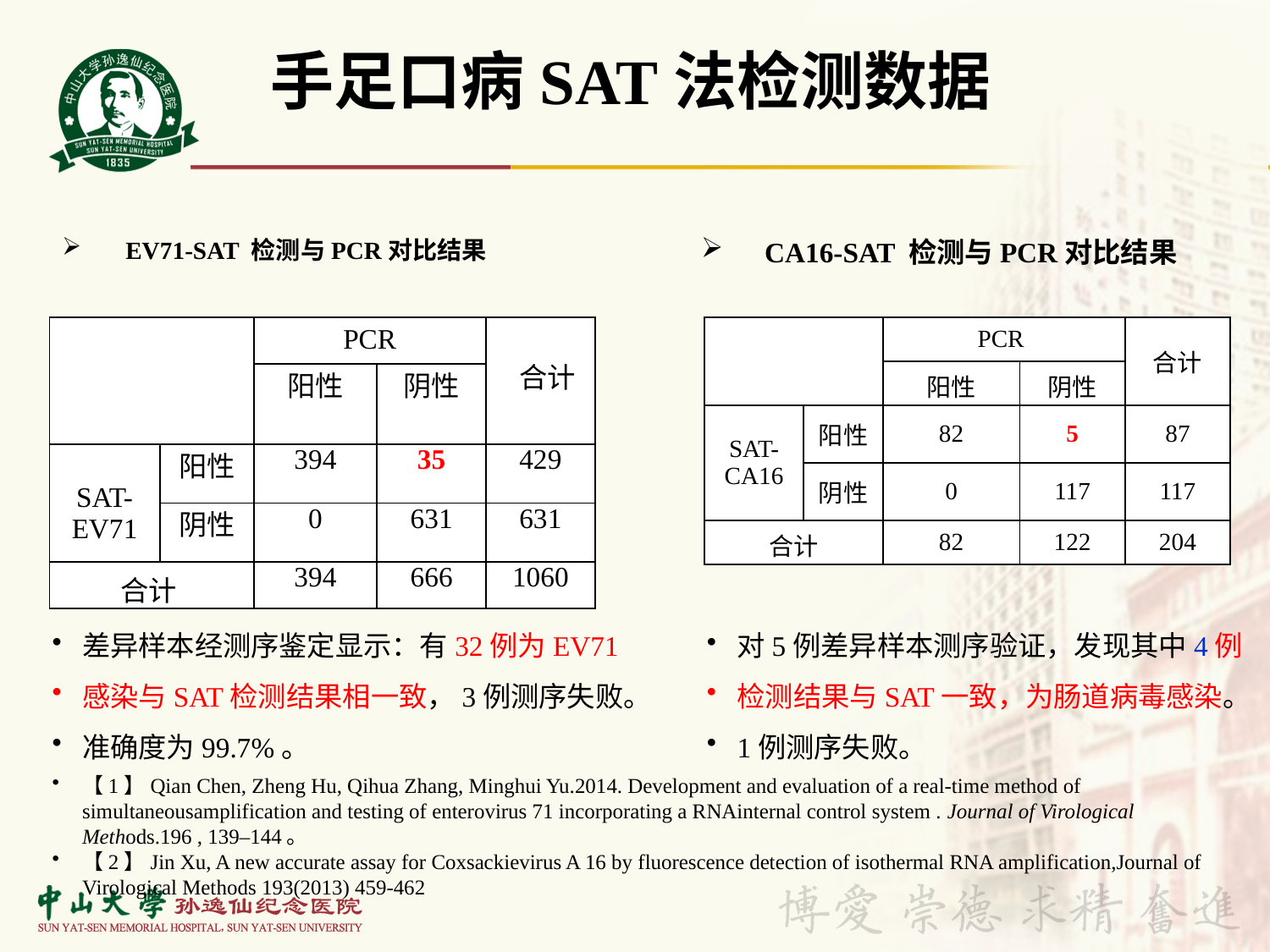

手足口病SAT法检测数据
EV71-SAT 检测与PCR对比结果
CA16-SAT 检测与PCR对比结果
|  |  | PCR |  | 合计 |
| --- | --- | --- | --- | --- |
|  |  | 阳性 | 阴性 |  |
| SAT-EV71 | 阳性 | 394 | 35 | 429 |
|  | 阴性 | 0 | 631 | 631 |
| 合计 |  | 394 | 666 | 1060 |
|  |  | PCR |  | 合计 |
| --- | --- | --- | --- | --- |
|  |  | 阳性 | 阴性 |  |
| SAT-CA16 | 阳性 | 82 | 5 | 87 |
|  | 阴性 | 0 | 117 | 117 |
| 合计 |  | 82 | 122 | 204 |
差异样本经测序鉴定显示：有32例为EV71
感染与SAT检测结果相一致，3例测序失败。
准确度为99.7%。
对5例差异样本测序验证，发现其中4例
检测结果与SAT一致，为肠道病毒感染。
1例测序失败。
【1】Qian Chen, Zheng Hu, Qihua Zhang, Minghui Yu.2014. Development and evaluation of a real-time method of simultaneousamplification and testing of enterovirus 71 incorporating a RNAinternal control system . Journal of Virological Methods.196 , 139–144。
【2】Jin Xu, A new accurate assay for Coxsackievirus A 16 by fluorescence detection of isothermal RNA amplification,Journal of Virological Methods 193(2013) 459-462